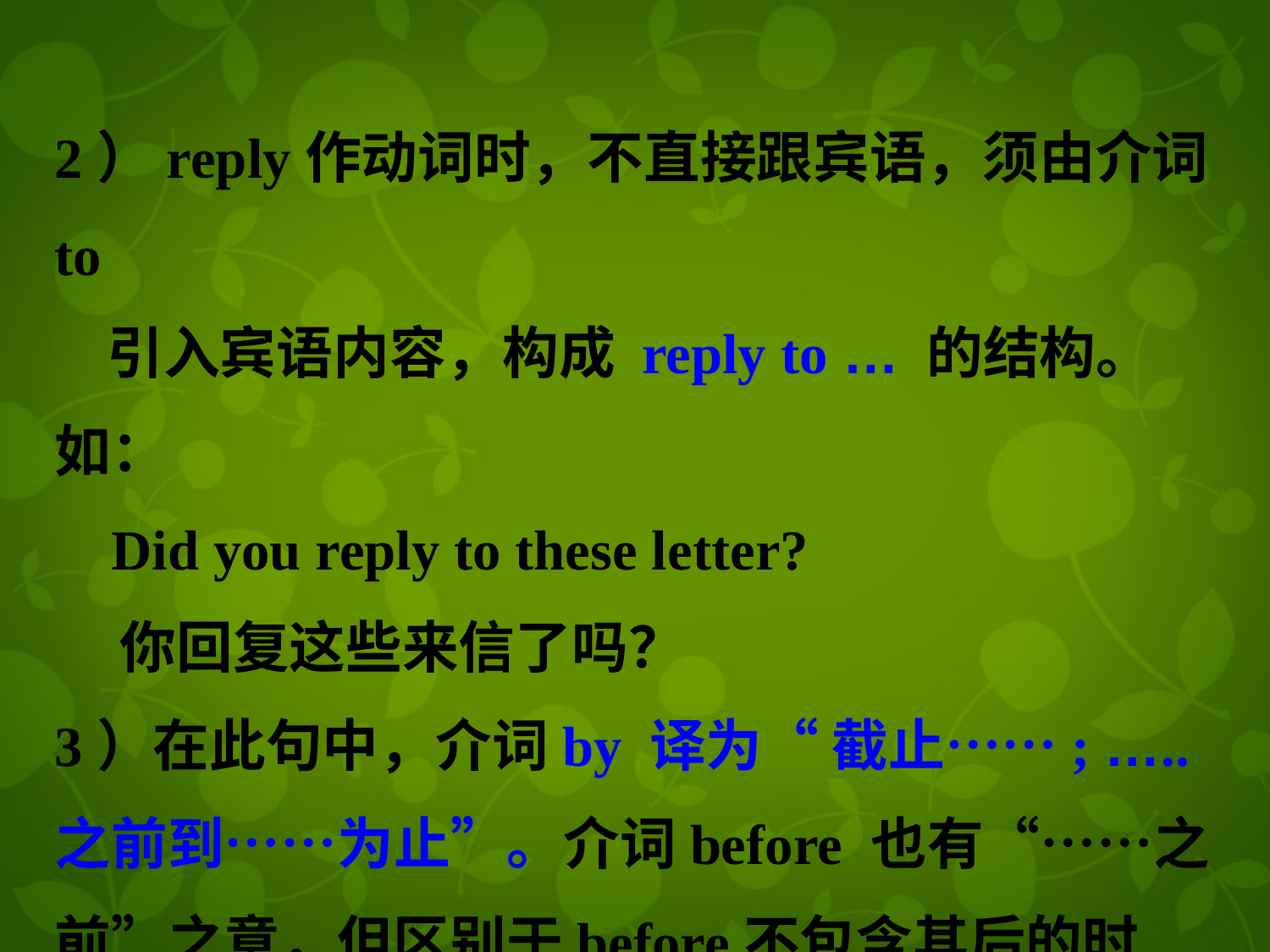

2）reply作动词时，不直接跟宾语，须由介词to
   引入宾语内容，构成 reply to … 的结构。如：
    Did you reply to these letter?
    你回复这些来信了吗？
3）在此句中，介词by 译为“ 截止……; …..之前到……为止”。介词before 也有“……之前”之意，但区别于before不包含其后的时间，
        而 by 则包括。